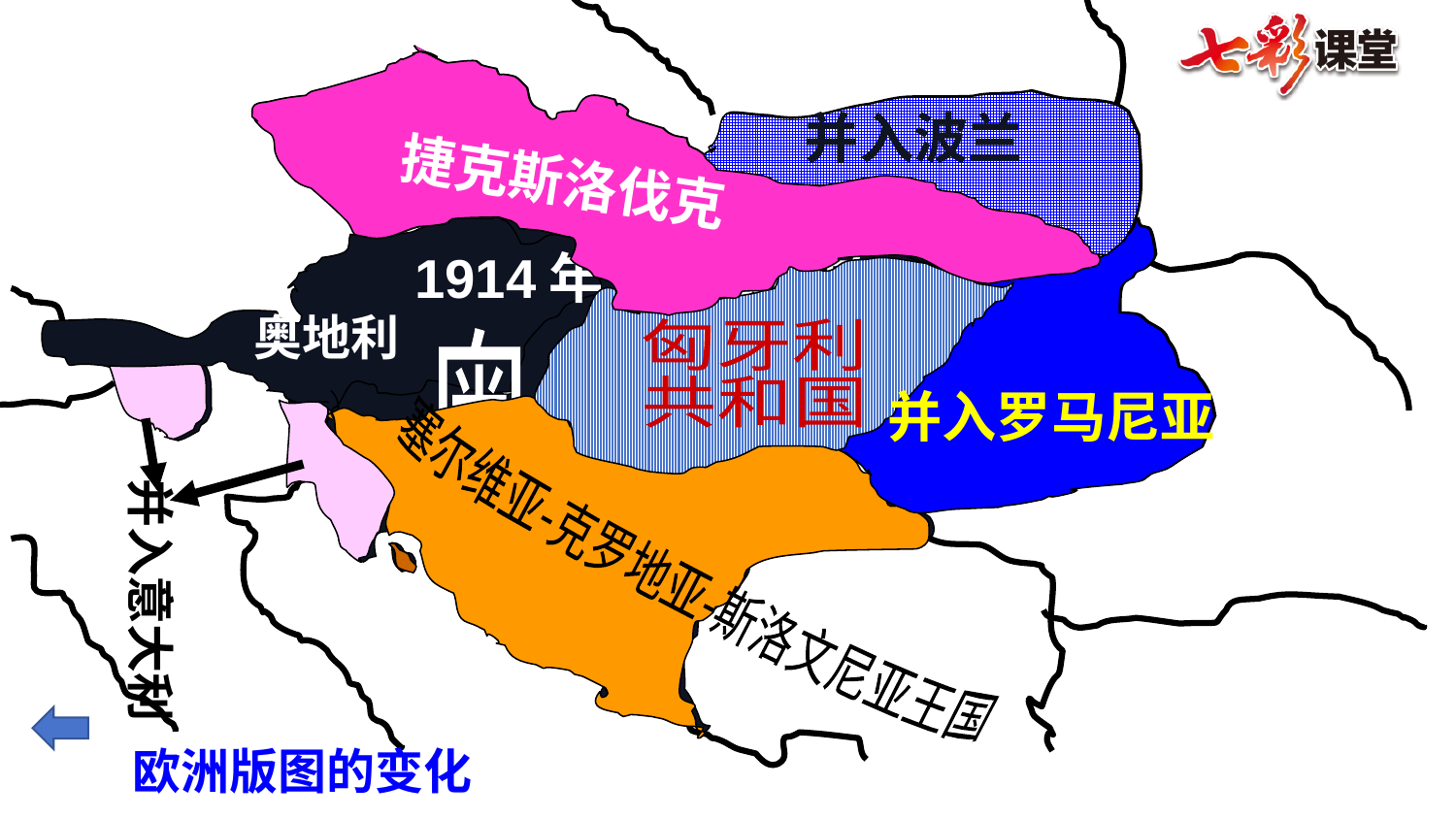

并入波兰
捷克斯洛伐克

1914年8月以前的
奥匈帝国

奥地利
匈牙利
共和国

并入罗马尼亚

并入意大利
塞尔维亚-克罗地亚-斯洛文尼亚王国

欧洲版图的变化